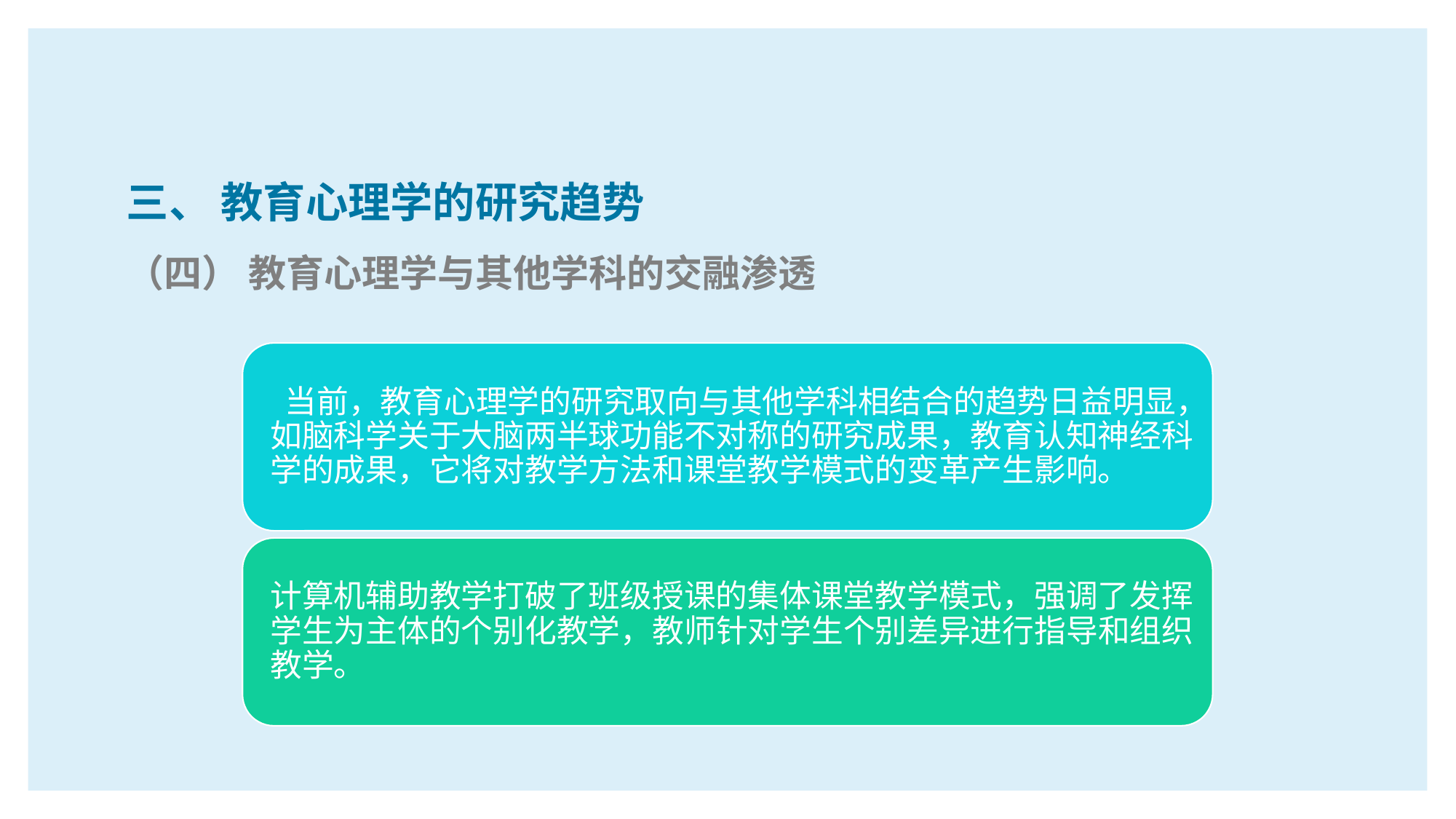

三、 教育心理学的研究趋势
（四） 教育心理学与其他学科的交融渗透
 当前，教育心理学的研究取向与其他学科相结合的趋势日益明显，如脑科学关于大脑两半球功能不对称的研究成果，教育认知神经科学的成果，它将对教学方法和课堂教学模式的变革产生影响。
计算机辅助教学打破了班级授课的集体课堂教学模式，强调了发挥学生为主体的个别化教学，教师针对学生个别差异进行指导和组织教学。